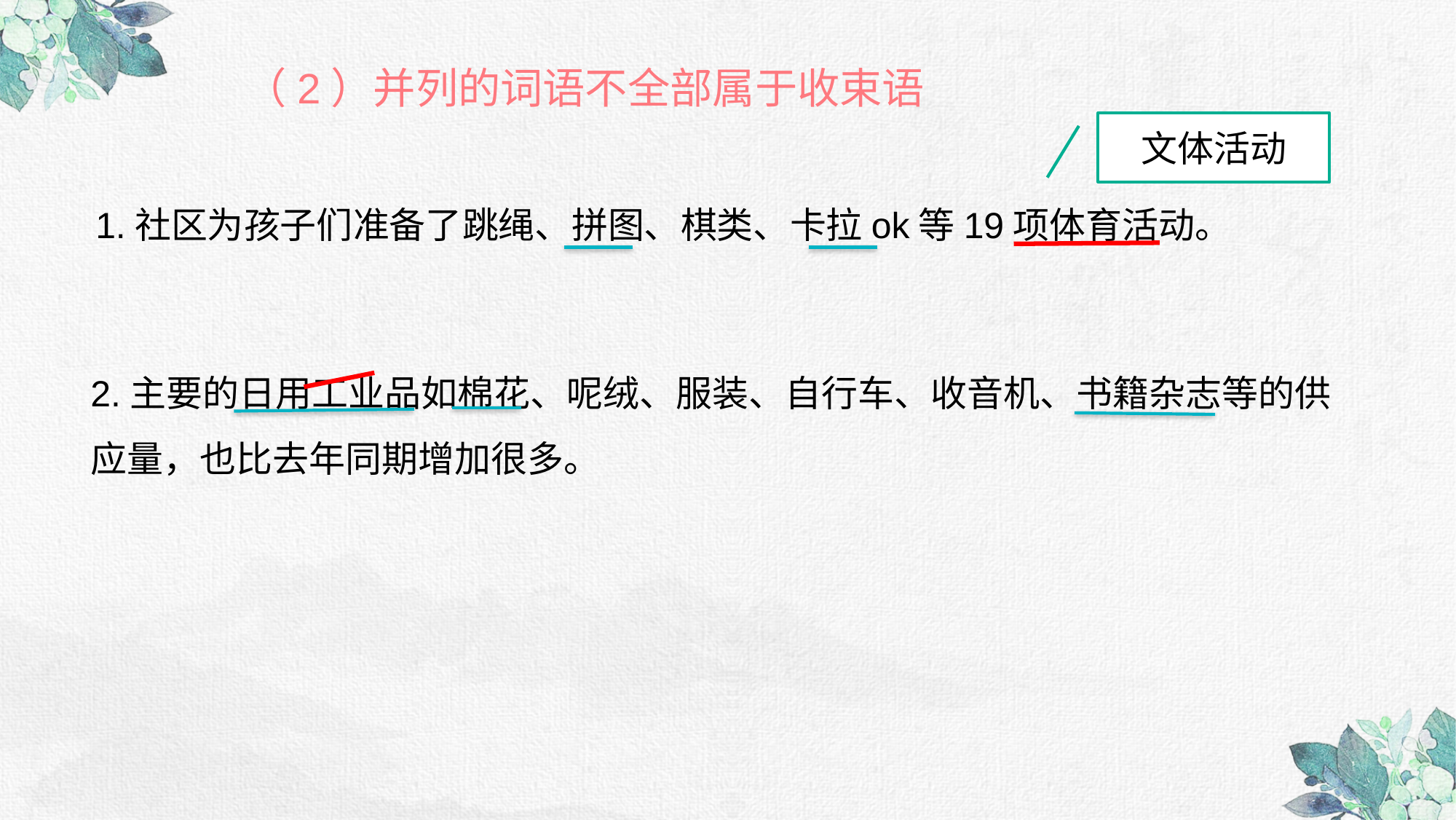

（2）并列的词语不全部属于收束语
文体活动
1.社区为孩子们准备了跳绳、拼图、棋类、卡拉ok等19项体育活动。

2.主要的日用工业品如棉花、呢绒、服装、自行车、收音机、书籍杂志等的供应量，也比去年同期增加很多。